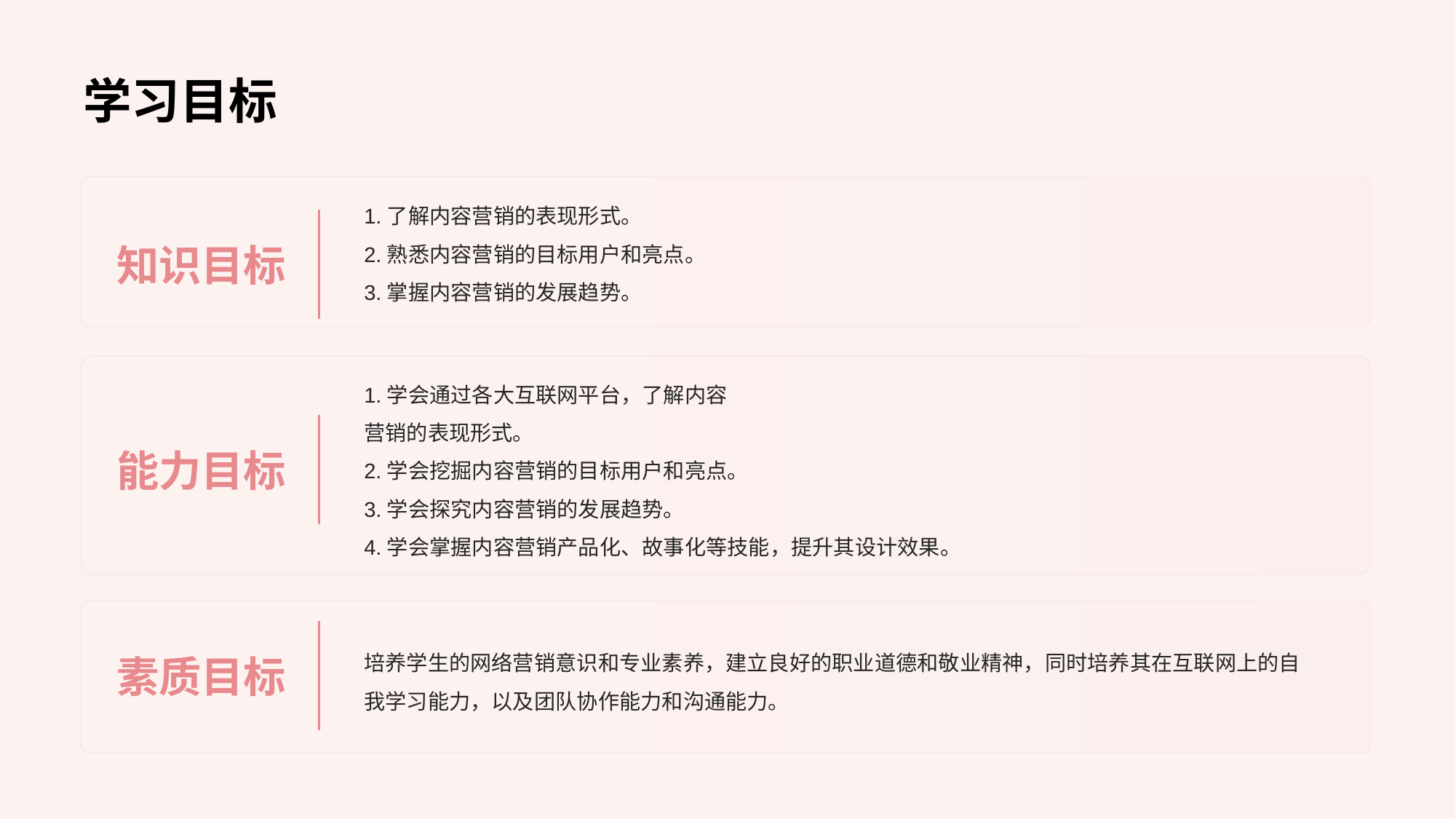

# 学习目标
1.了解内容营销的表现形式。
2.熟悉内容营销的目标用户和亮点。
3.掌握内容营销的发展趋势。
知识目标

1.学会通过各大互联网平台，了解内容
营销的表现形式。
2.学会挖掘内容营销的目标用户和亮点。
3.学会探究内容营销的发展趋势。
4.学会掌握内容营销产品化、故事化等技能，提升其设计效果。
能力目标
素质目标
培养学生的网络营销意识和专业素养，建立良好的职业道德和敬业精神，同时培养其在互联网上的自我学习能力，以及团队协作能力和沟通能力。